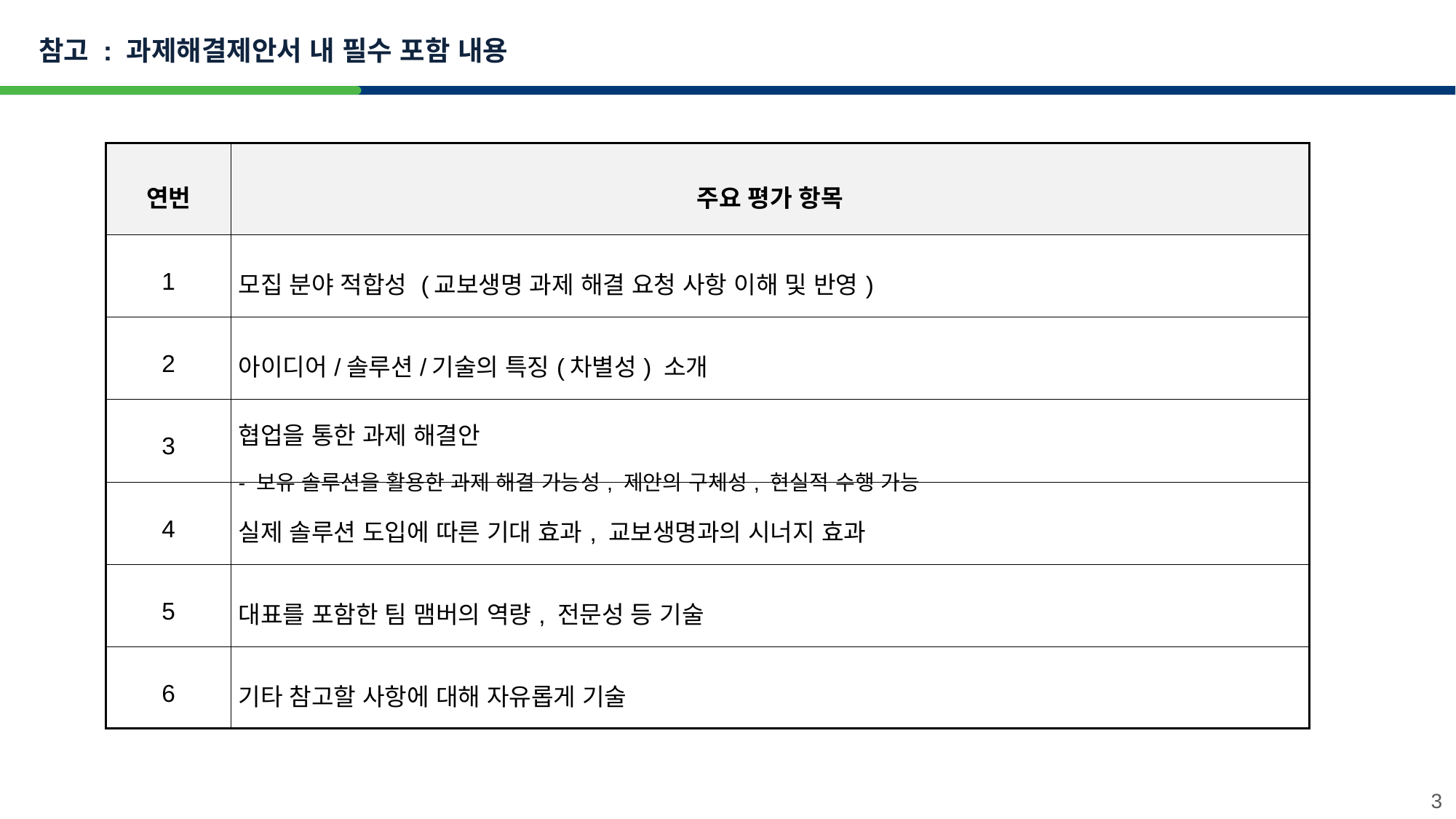

참고 : 과제해결제안서 내 필수 포함 내용
| 연번 | 주요 평가 항목 |
| --- | --- |
| 1 | 모집 분야 적합성 (교보생명 과제 해결 요청 사항 이해 및 반영) |
| 2 | 아이디어/솔루션/기술의 특징(차별성) 소개 |
| 3 | 협업을 통한 과제 해결안 - 보유 솔루션을 활용한 과제 해결 가능성, 제안의 구체성, 현실적 수행 가능 |
| 4 | 실제 솔루션 도입에 따른 기대 효과, 교보생명과의 시너지 효과 |
| 5 | 대표를 포함한 팀 맴버의 역량, 전문성 등 기술 |
| 6 | 기타 참고할 사항에 대해 자유롭게 기술 |